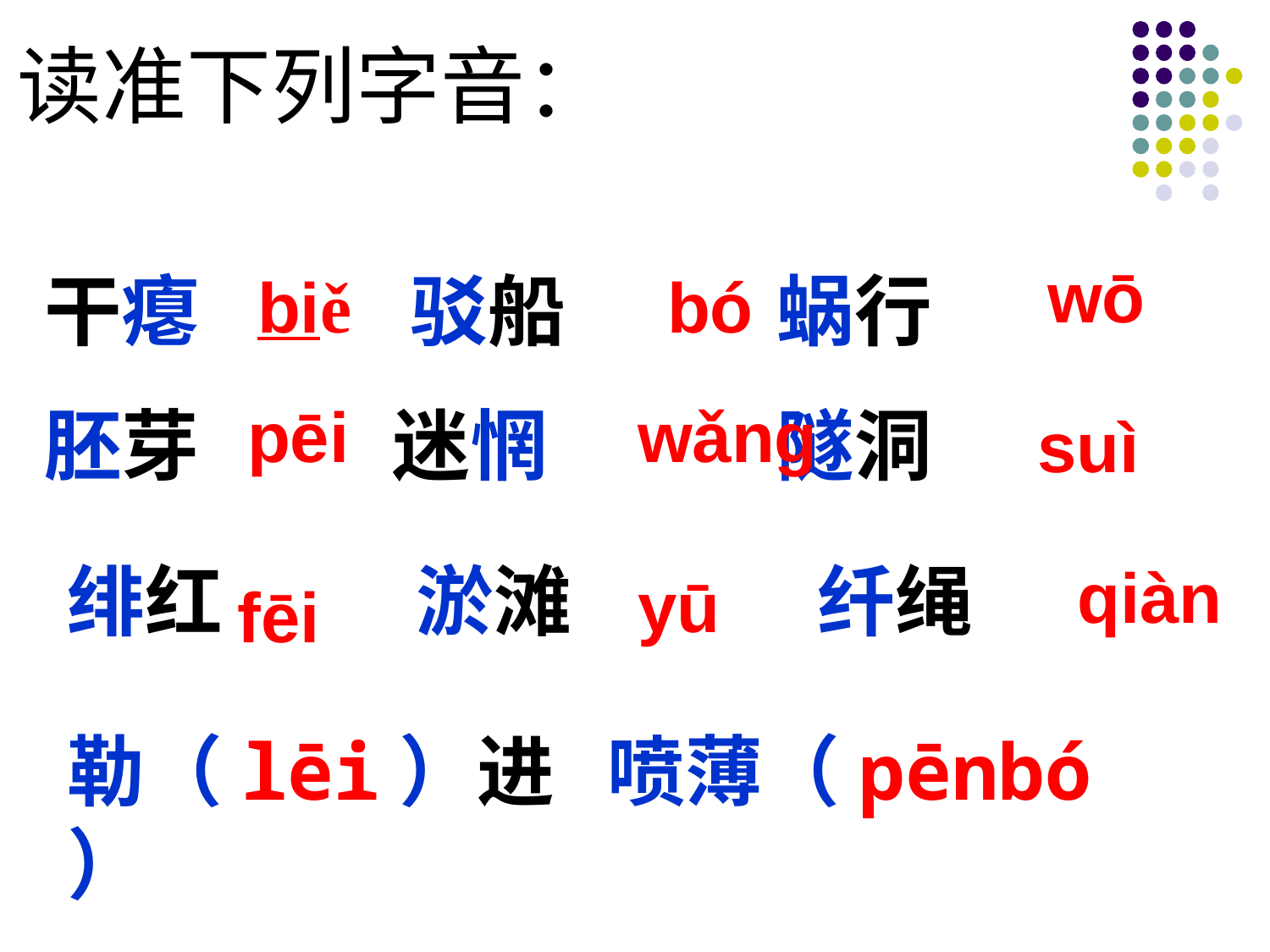

读准下列字音：
wō
干瘪            驳船            蜗行

胚芽           迷惘             隧洞
绯红           淤滩              纤绳
biě
bó
pēi
wǎng
suì
qiàn
yū
fēi
勒（lēi）进   喷薄（pēnbó ）